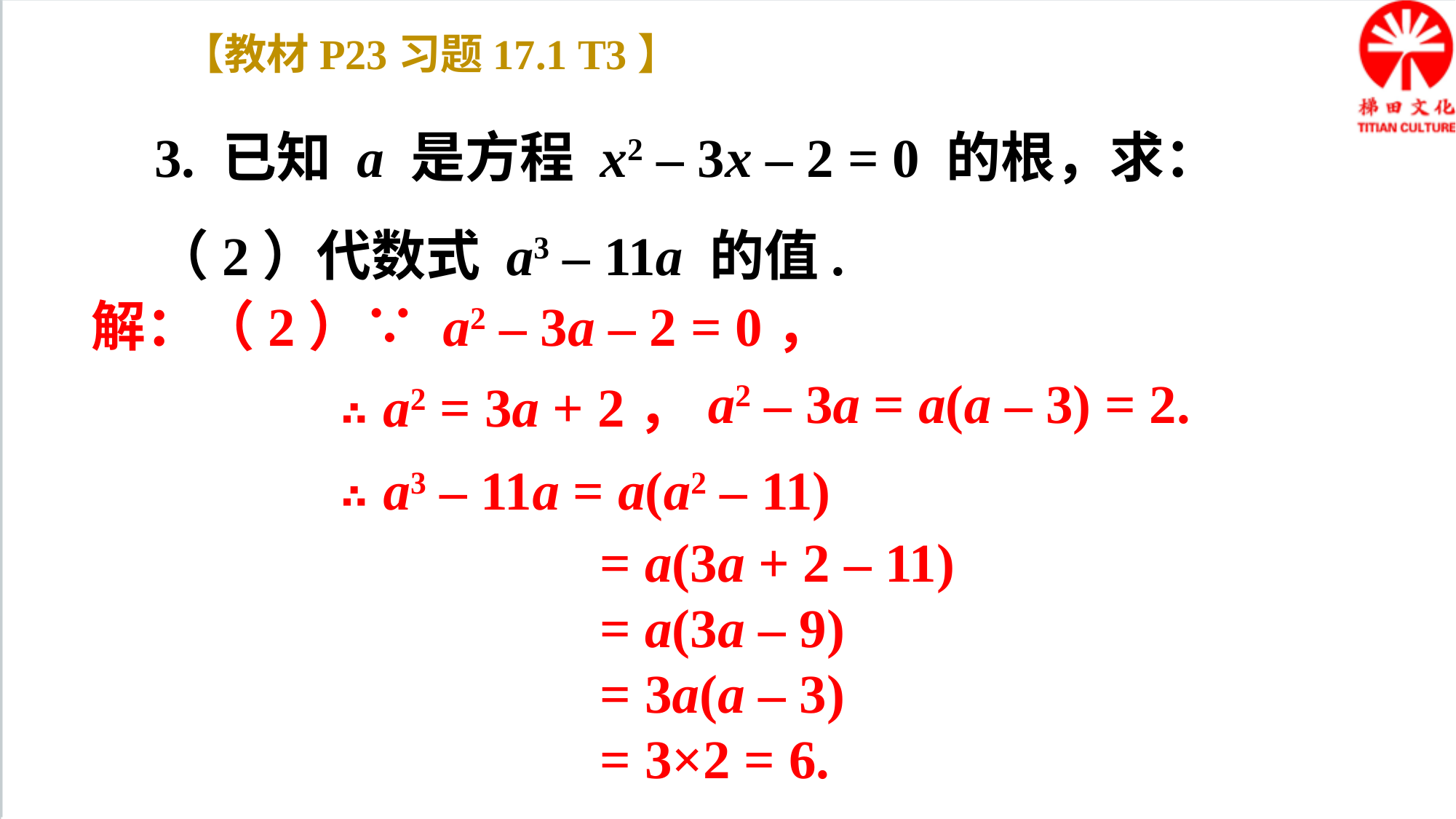

【教材P23习题17.1 T3】
3. 已知 a 是方程 x2 – 3x – 2 = 0 的根，求：
（2）代数式 a3 – 11a 的值.
解：（2）∵ a2 – 3a – 2 = 0，
a2 – 3a = a(a – 3) = 2.
∴ a2 = 3a + 2，
∴ a3 – 11a = a(a2 – 11)
= a(3a + 2 – 11)
= a(3a – 9)
= 3a(a – 3)
= 3×2 = 6.